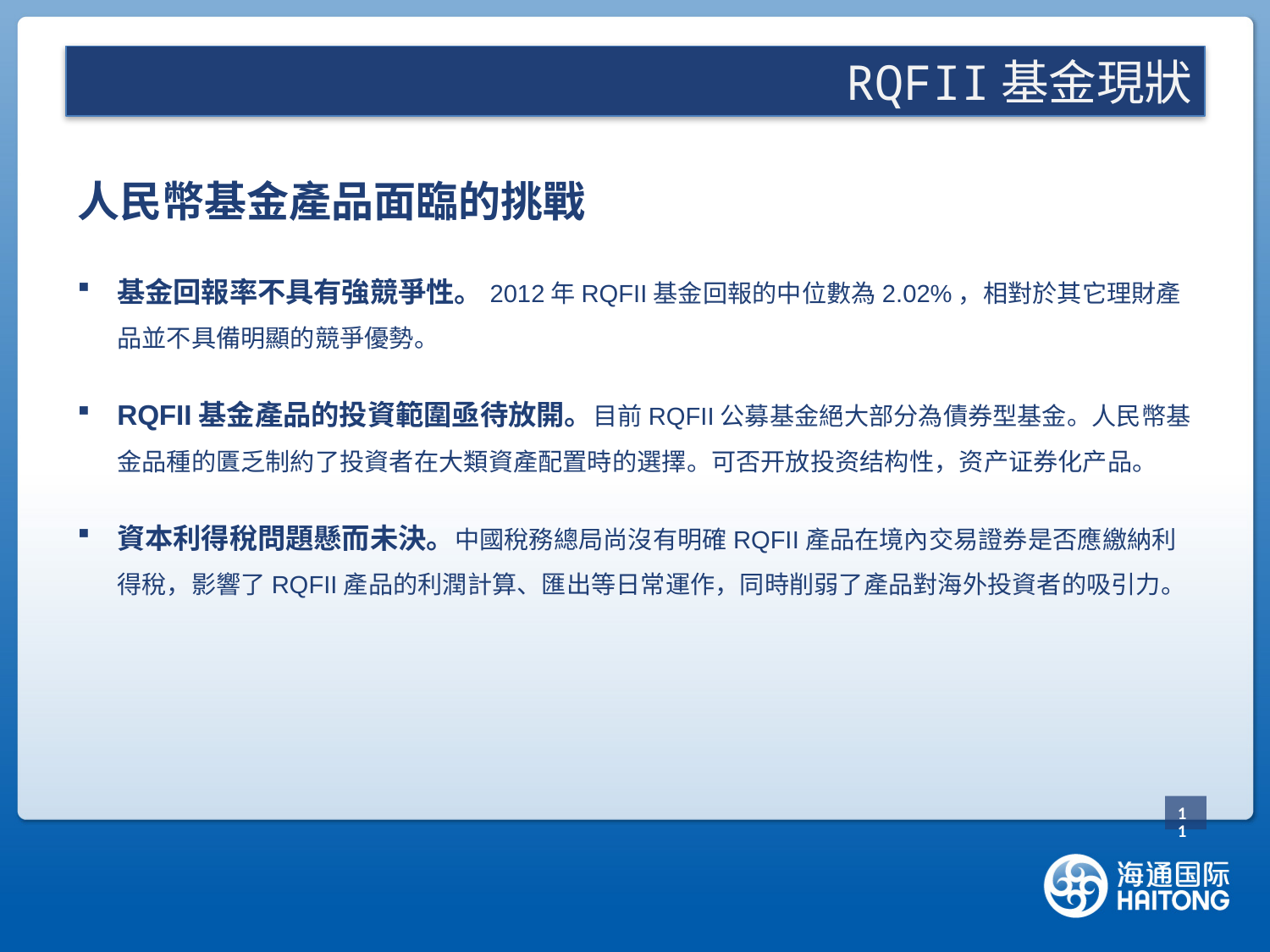

RQFII基金現狀
人民幣基金產品面臨的挑戰
基金回報率不具有強競爭性。2012年RQFII基金回報的中位數為2.02%，相對於其它理財產品並不具備明顯的競爭優勢。
RQFII基金產品的投資範圍亟待放開。目前RQFII公募基金絕大部分為債券型基金。人民幣基金品種的匱乏制約了投資者在大類資產配置時的選擇。可否开放投资结构性，资产证券化产品。
資本利得稅問題懸而未決。中國稅務總局尚沒有明確RQFII產品在境內交易證券是否應繳納利得稅，影響了RQFII產品的利潤計算、匯出等日常運作，同時削弱了產品對海外投資者的吸引力。